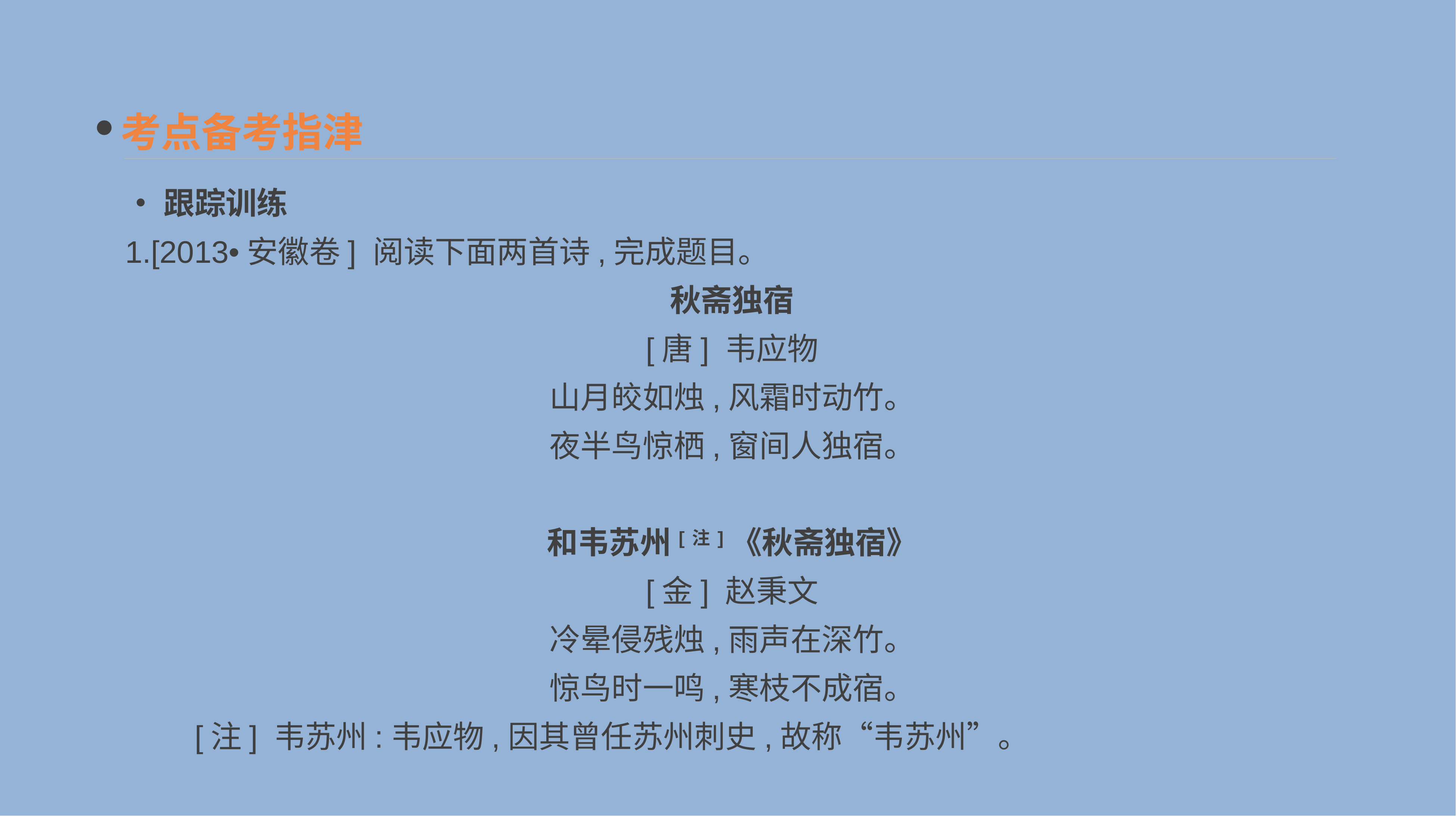

考点备考指津

•跟踪训练
1.[2013•安徽卷] 阅读下面两首诗,完成题目。
秋斋独宿
[唐] 韦应物
山月皎如烛,风霜时动竹。
夜半鸟惊栖,窗间人独宿。

和韦苏州[注]《秋斋独宿》
[金] 赵秉文
冷晕侵残烛,雨声在深竹。
惊鸟时一鸣,寒枝不成宿。
　　[注] 韦苏州:韦应物,因其曾任苏州刺史,故称“韦苏州”。